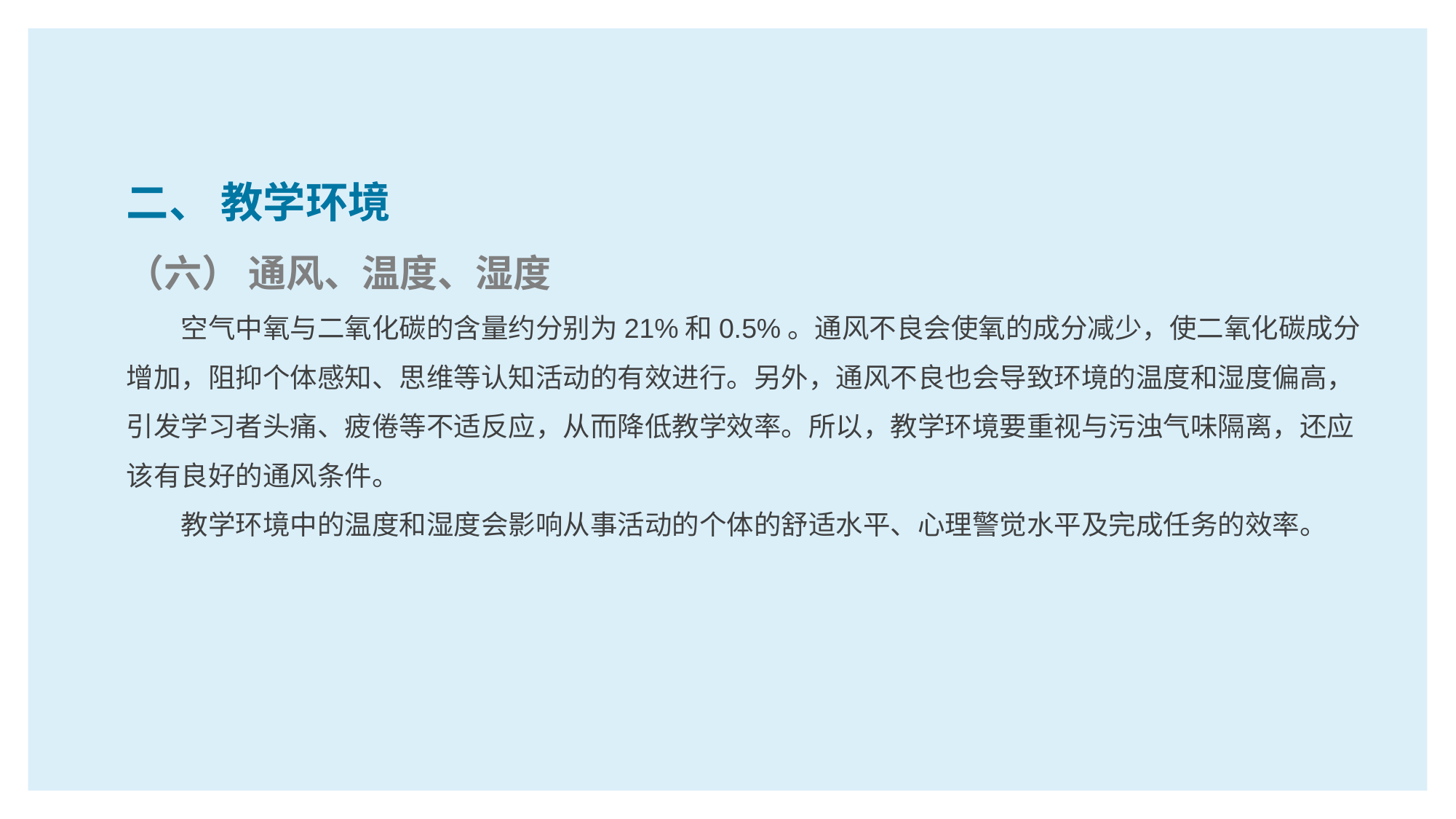

二、 教学环境
（六） 通风、温度、湿度
空气中氧与二氧化碳的含量约分别为21%和0.5%。通风不良会使氧的成分减少，使二氧化碳成分增加，阻抑个体感知、思维等认知活动的有效进行。另外，通风不良也会导致环境的温度和湿度偏高，引发学习者头痛、疲倦等不适反应，从而降低教学效率。所以，教学环境要重视与污浊气味隔离，还应该有良好的通风条件。
教学环境中的温度和湿度会影响从事活动的个体的舒适水平、心理警觉水平及完成任务的效率。